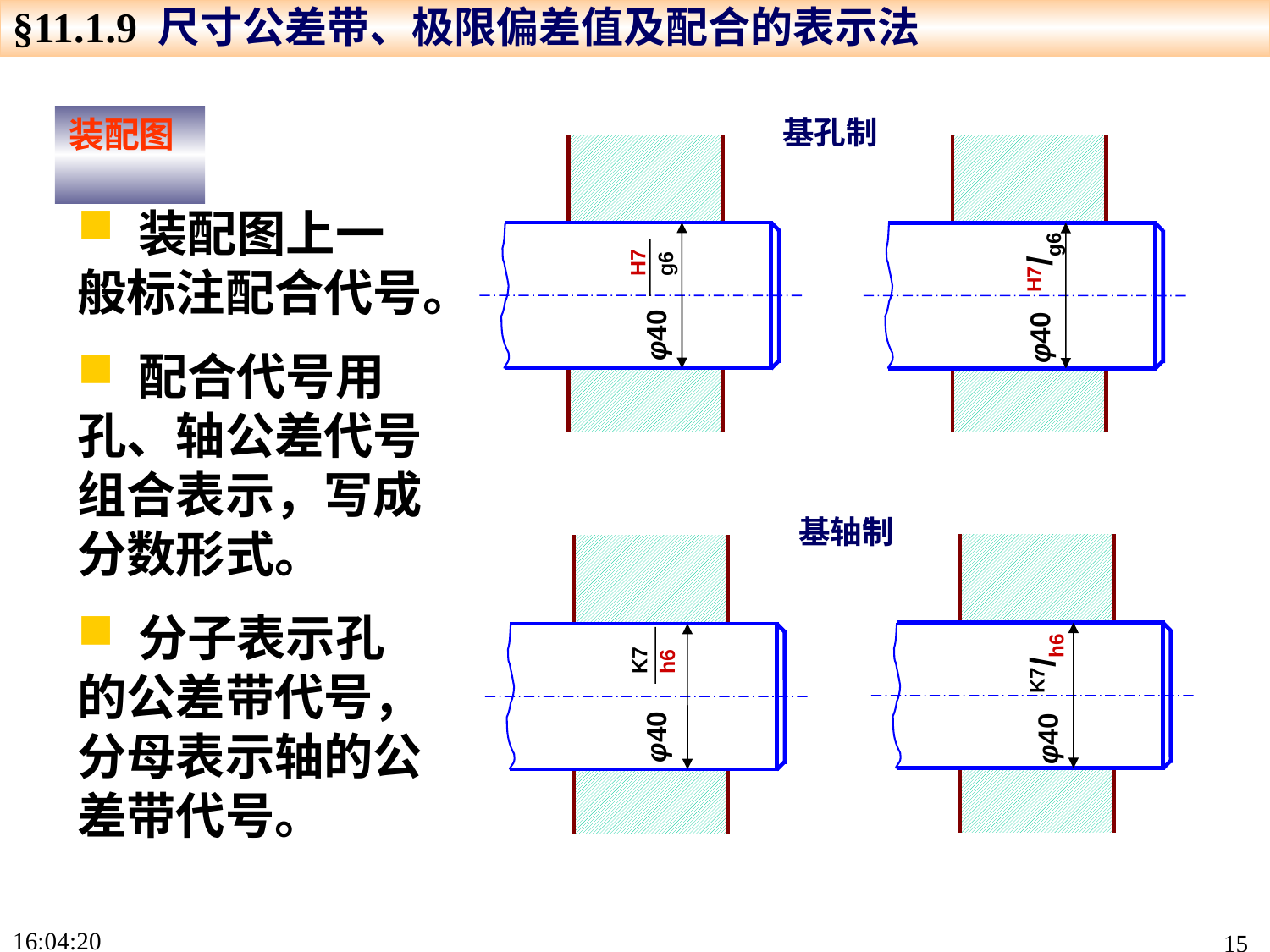

§11.1.9 尺寸公差带、极限偏差值及配合的表示法

H7
g6

φ40

H7/g6
φ40

装配图
基孔制
 装配图上一般标注配合代号。
 配合代号用孔、轴公差代号组合表示，写成分数形式。
 分子表示孔的公差带代号，分母表示轴的公差带代号。

K7/h6
φ40

K7
h6

φ40

基轴制
16:04:20
15